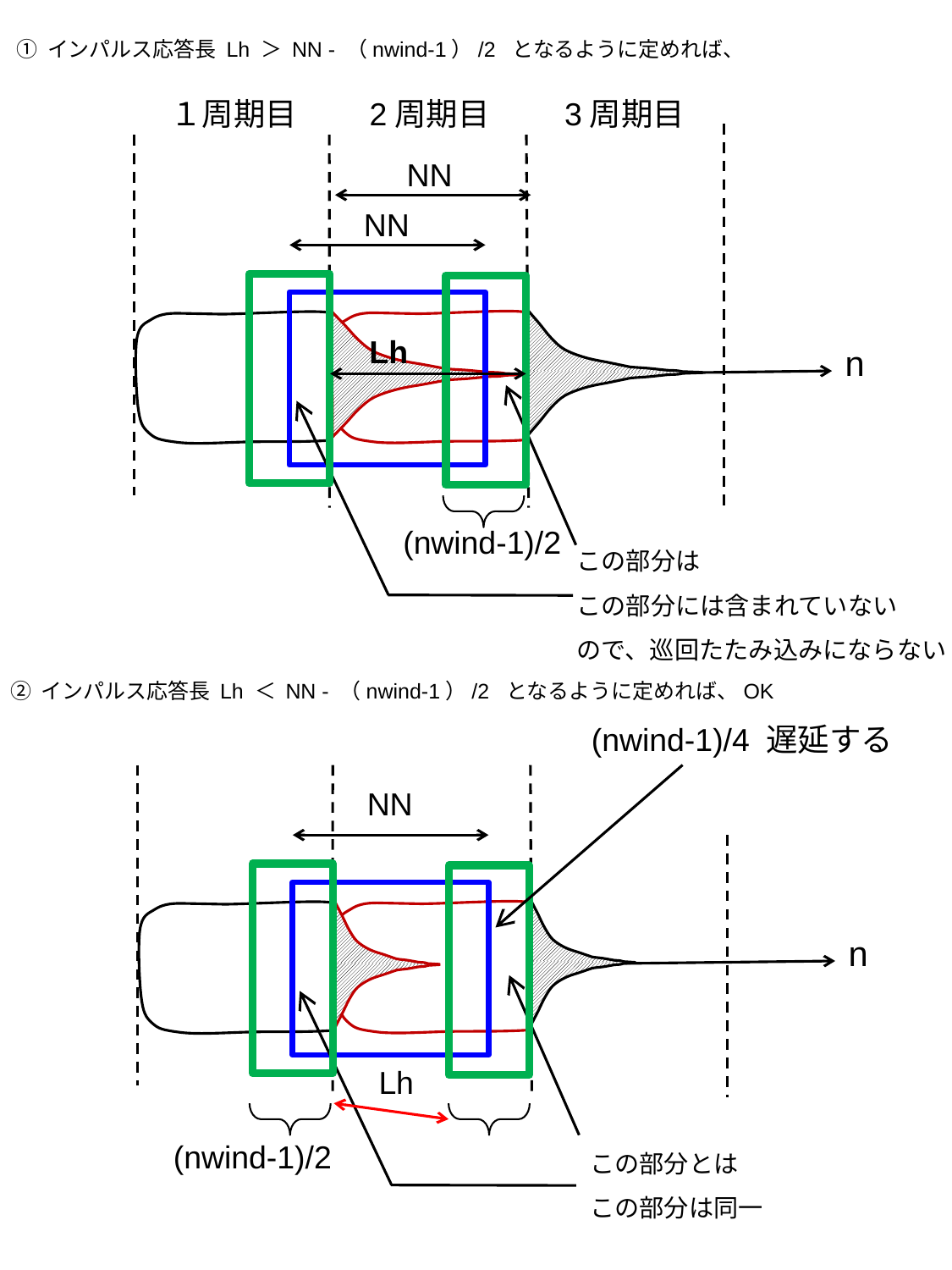

① インパルス応答長 Lh ＞ NN - （nwind-1）/2  となるように定めれば、
3周期目
１周期目
2周期目
NN
NN

Lh
n

(nwind-1)/2
この部分は
この部分には含まれていない
ので、巡回たたみ込みにならない
② インパルス応答長 Lh ＜ NN - （nwind-1）/2  となるように定めれば、OK
(nwind-1)/4 遅延する
NN

n
Lh

この部分とは
この部分は同一
(nwind-1)/2